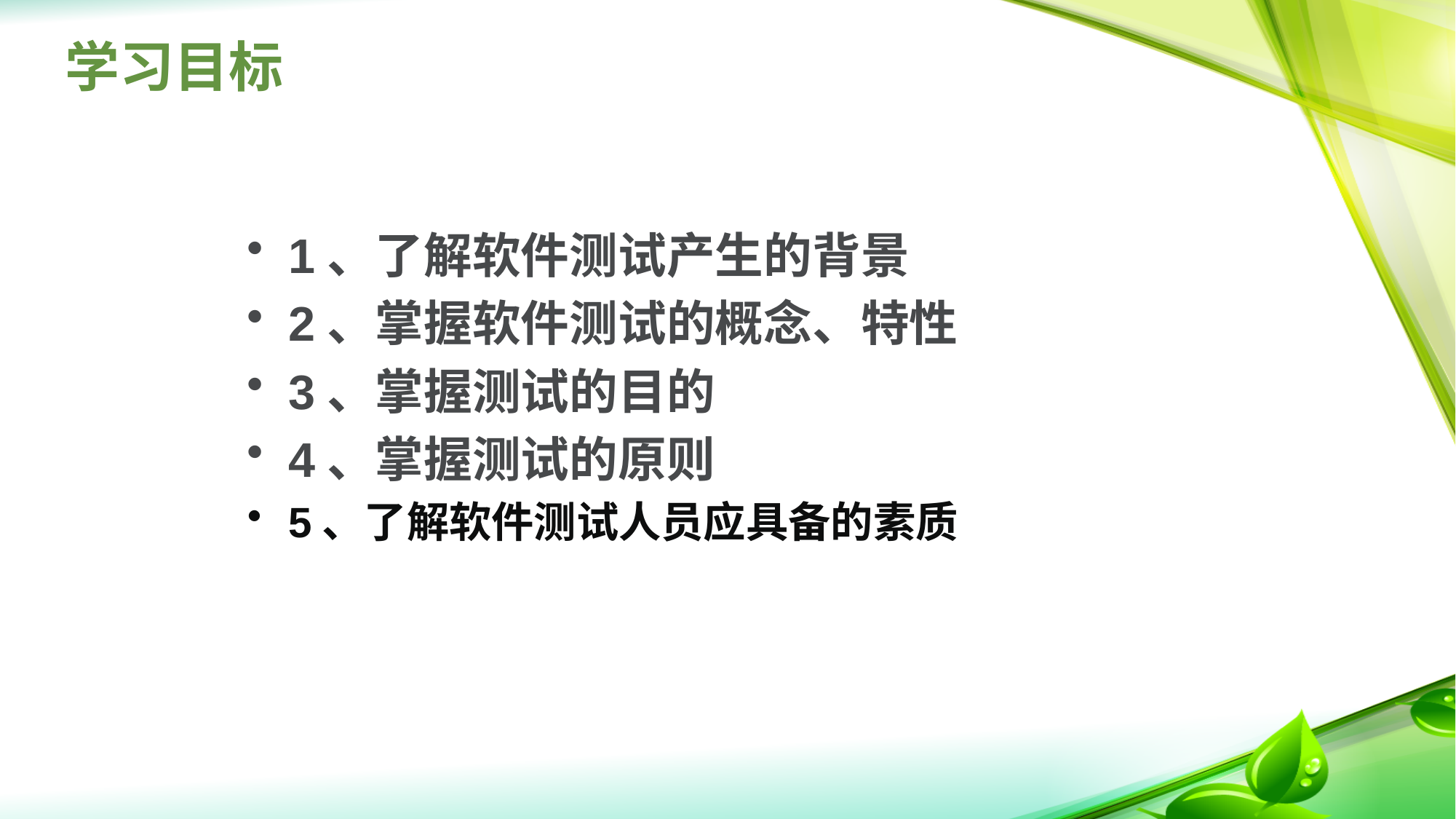

# 学习目标

1、了解软件测试产生的背景
2、掌握软件测试的概念、特性
3、掌握测试的目的
4、掌握测试的原则
5、了解软件测试人员应具备的素质
2